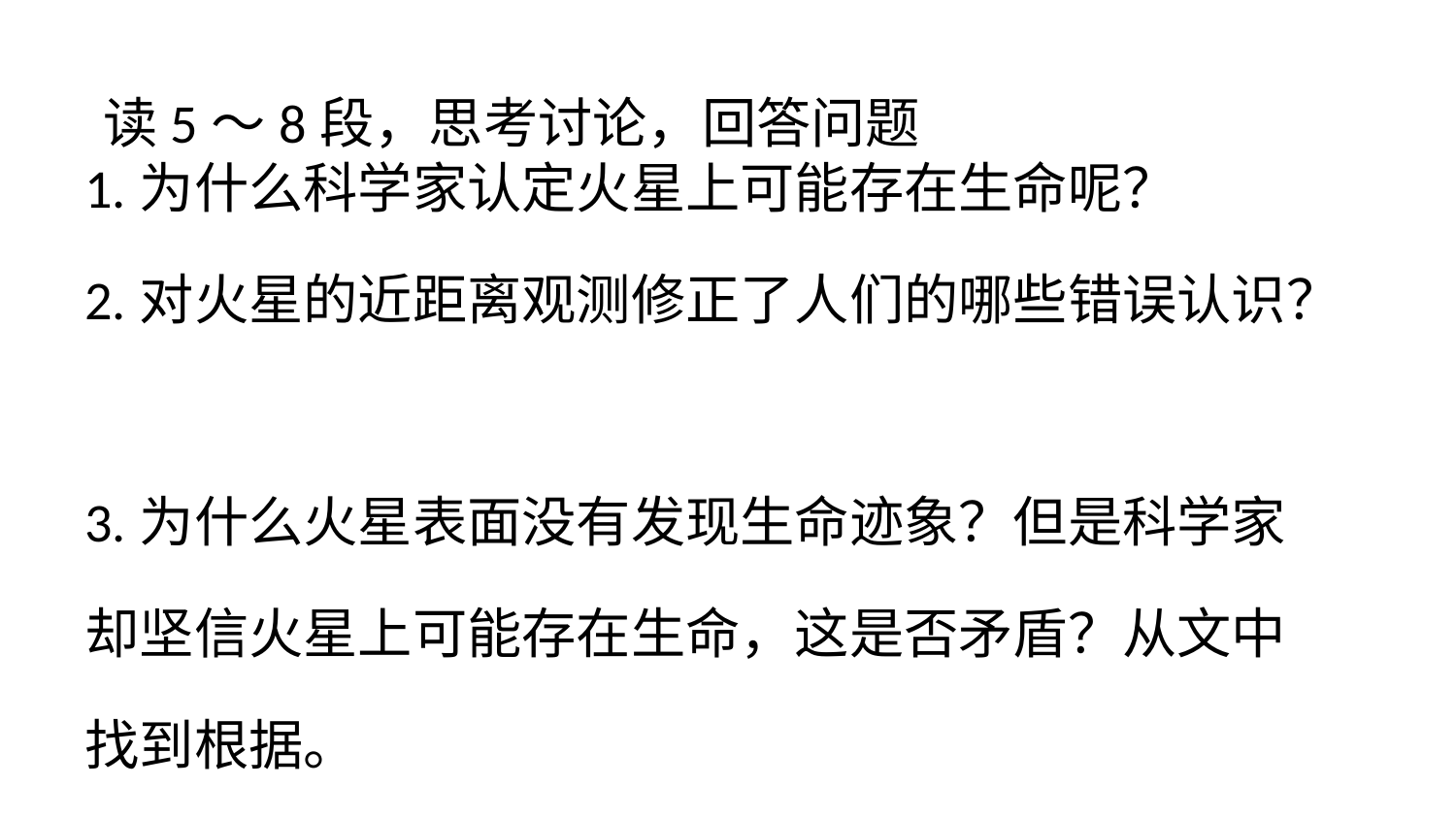

读5～8段，思考讨论，回答问题
# 1.为什么科学家认定火星上可能存在生命呢？ 2.对火星的近距离观测修正了人们的哪些错误认识？ 3.为什么火星表面没有发现生命迹象？但是科学家却坚信火星上可能存在生命，这是否矛盾？从文中找到根据。